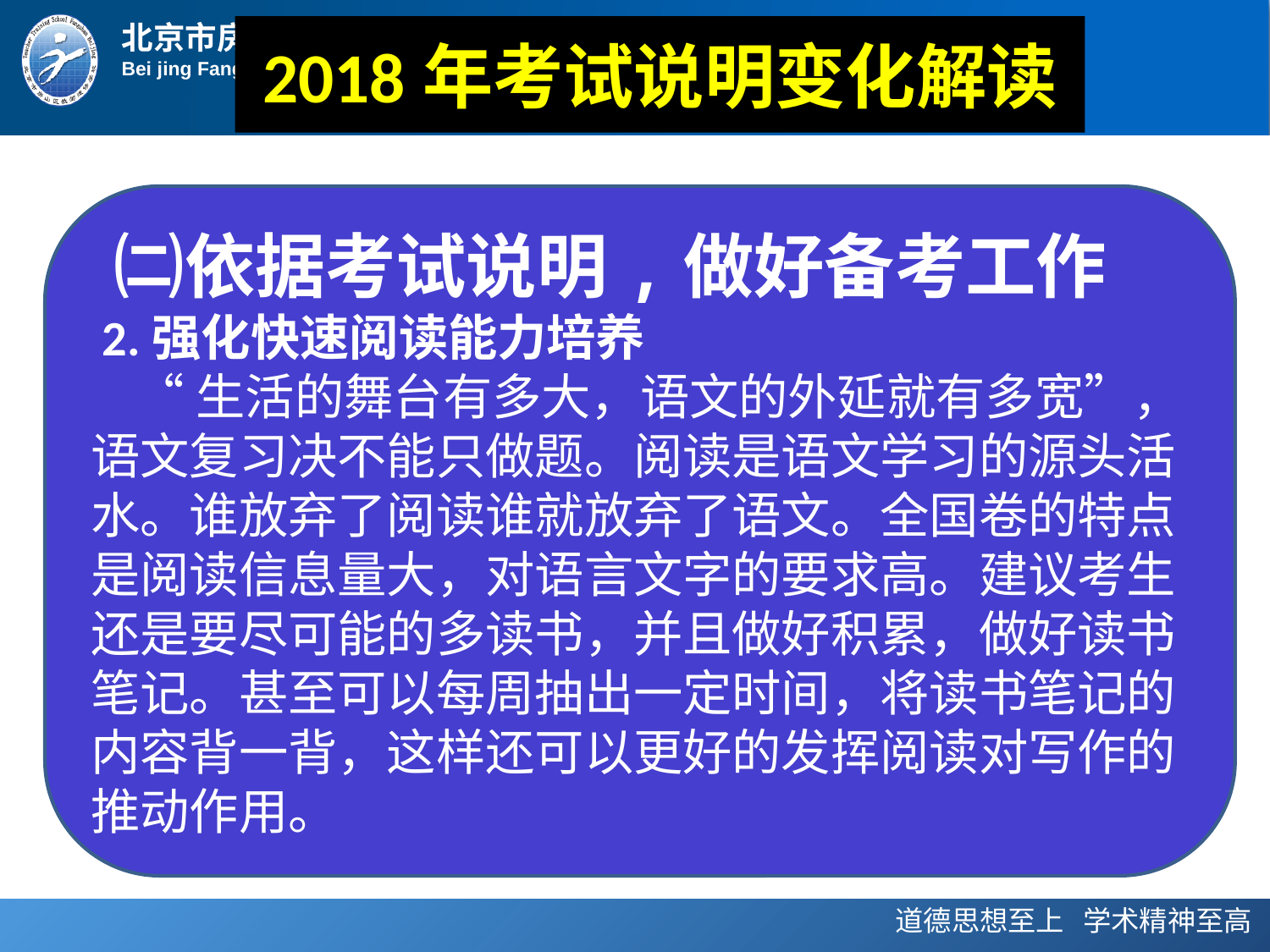

# 2018年考试说明变化解读
 ㈡依据考试说明,做好备考工作
 2.强化快速阅读能力培养
    “生活的舞台有多大，语文的外延就有多宽”，语文复习决不能只做题。阅读是语文学习的源头活水。谁放弃了阅读谁就放弃了语文。全国卷的特点是阅读信息量大，对语言文字的要求高。建议考生还是要尽可能的多读书，并且做好积累，做好读书笔记。甚至可以每周抽出一定时间，将读书笔记的内容背一背，这样还可以更好的发挥阅读对写作的推动作用。